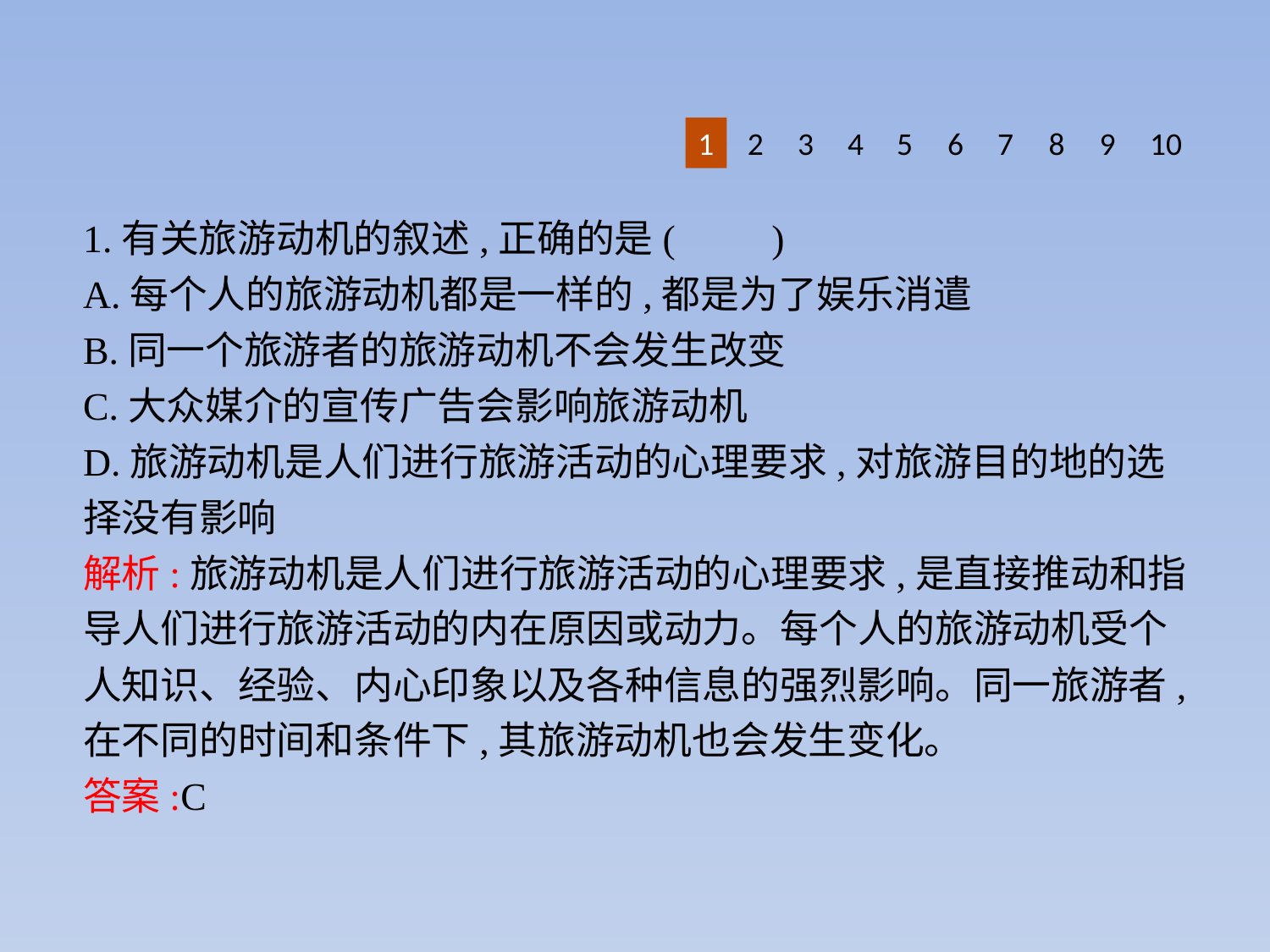

8
9
1
2
3
4
5
6
10
7
1.有关旅游动机的叙述,正确的是(　　)
A.每个人的旅游动机都是一样的,都是为了娱乐消遣
B.同一个旅游者的旅游动机不会发生改变
C.大众媒介的宣传广告会影响旅游动机
D.旅游动机是人们进行旅游活动的心理要求,对旅游目的地的选择没有影响
解析:旅游动机是人们进行旅游活动的心理要求,是直接推动和指导人们进行旅游活动的内在原因或动力。每个人的旅游动机受个人知识、经验、内心印象以及各种信息的强烈影响。同一旅游者,在不同的时间和条件下,其旅游动机也会发生变化。
答案:C